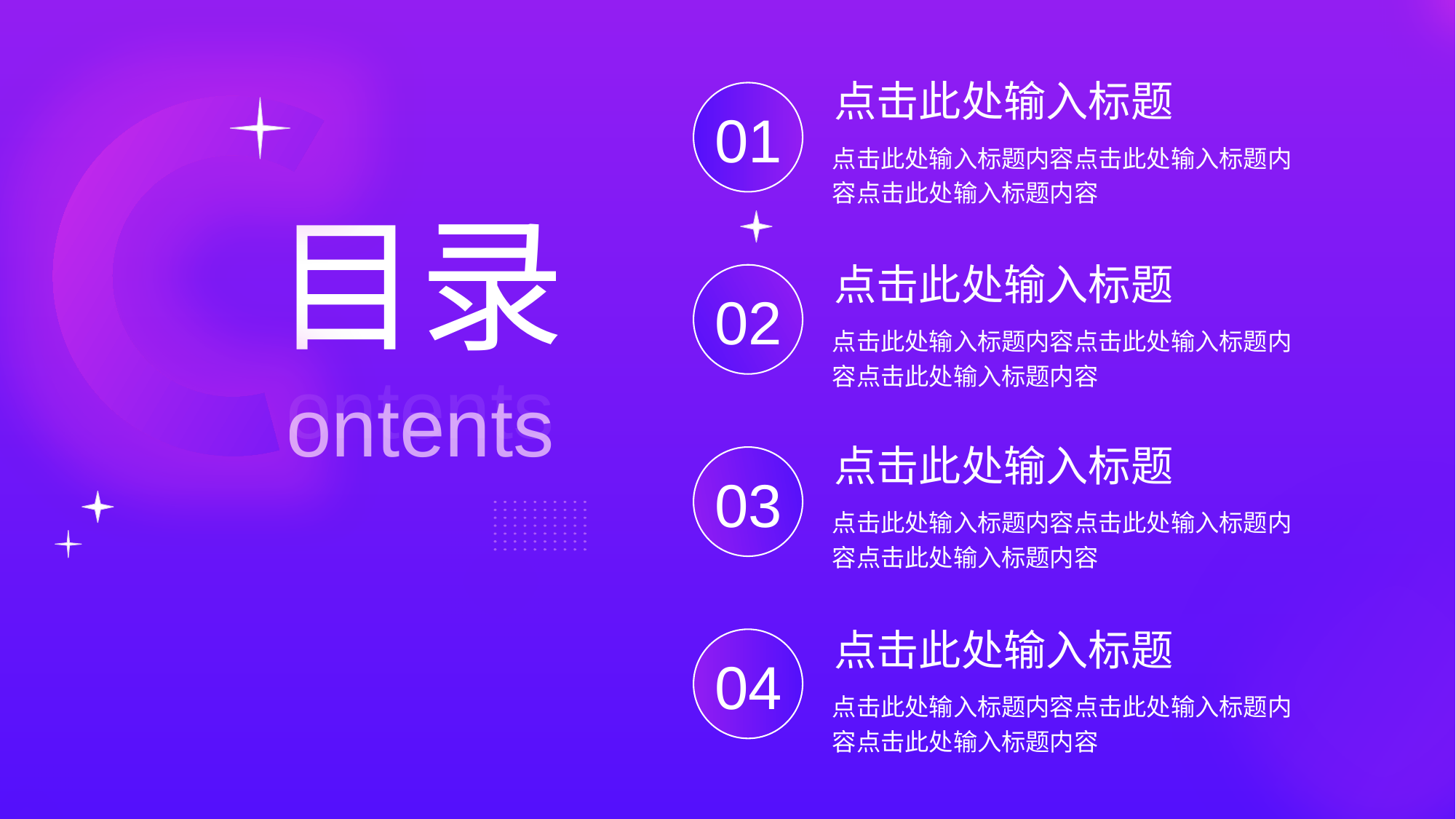

点击此处输入标题
点击此处输入标题内容点击此处输入标题内容点击此处输入标题内容

01

02

03

04

目录

点击此处输入标题
点击此处输入标题内容点击此处输入标题内容点击此处输入标题内容
ontents
ontents
点击此处输入标题
点击此处输入标题内容点击此处输入标题内容点击此处输入标题内容

点击此处输入标题
点击此处输入标题内容点击此处输入标题内容点击此处输入标题内容